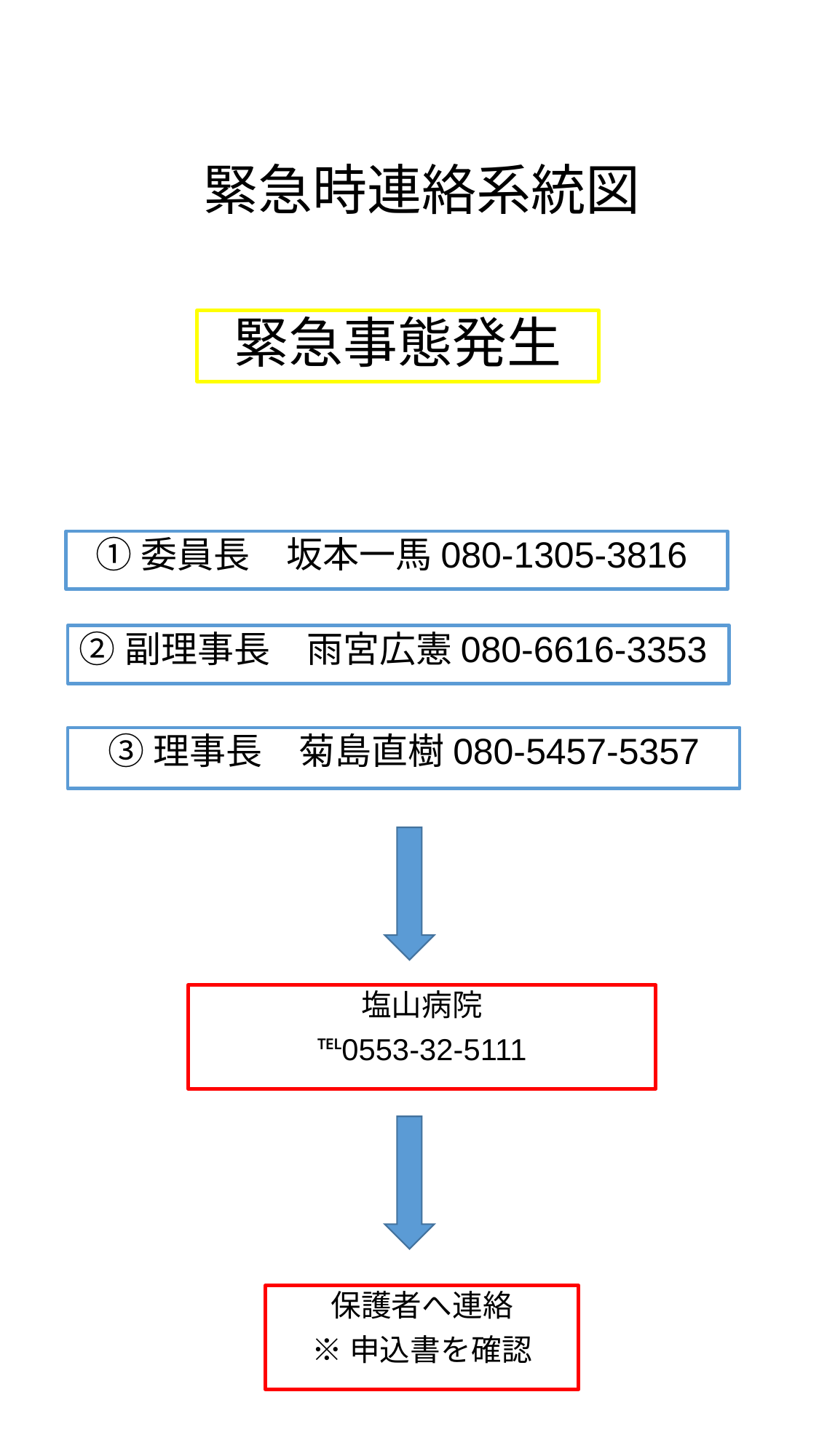

緊急時連絡系統図
緊急事態発生
①委員長　坂本一馬080-1305-3816
②副理事長　雨宮広憲080-6616-3353
③理事長　菊島直樹080-5457-5357

塩山病院
℡0553-32-5111

保護者へ連絡
※申込書を確認